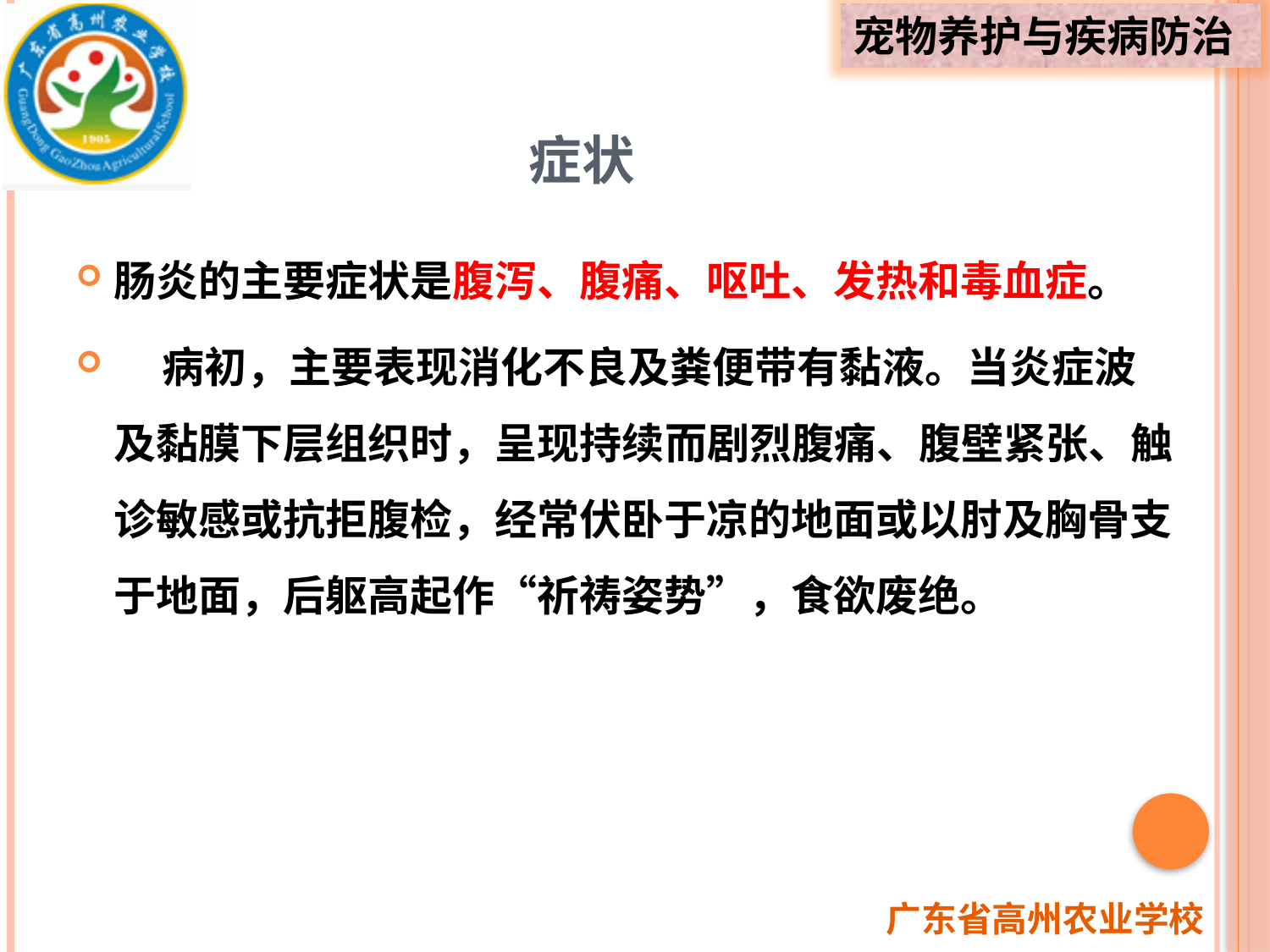

# 症状
肠炎的主要症状是腹泻、腹痛、呕吐、发热和毒血症。
    病初，主要表现消化不良及粪便带有黏液。当炎症波及黏膜下层组织时，呈现持续而剧烈腹痛、腹壁紧张、触诊敏感或抗拒腹检，经常伏卧于凉的地面或以肘及胸骨支于地面，后躯高起作“祈祷姿势”，食欲废绝。